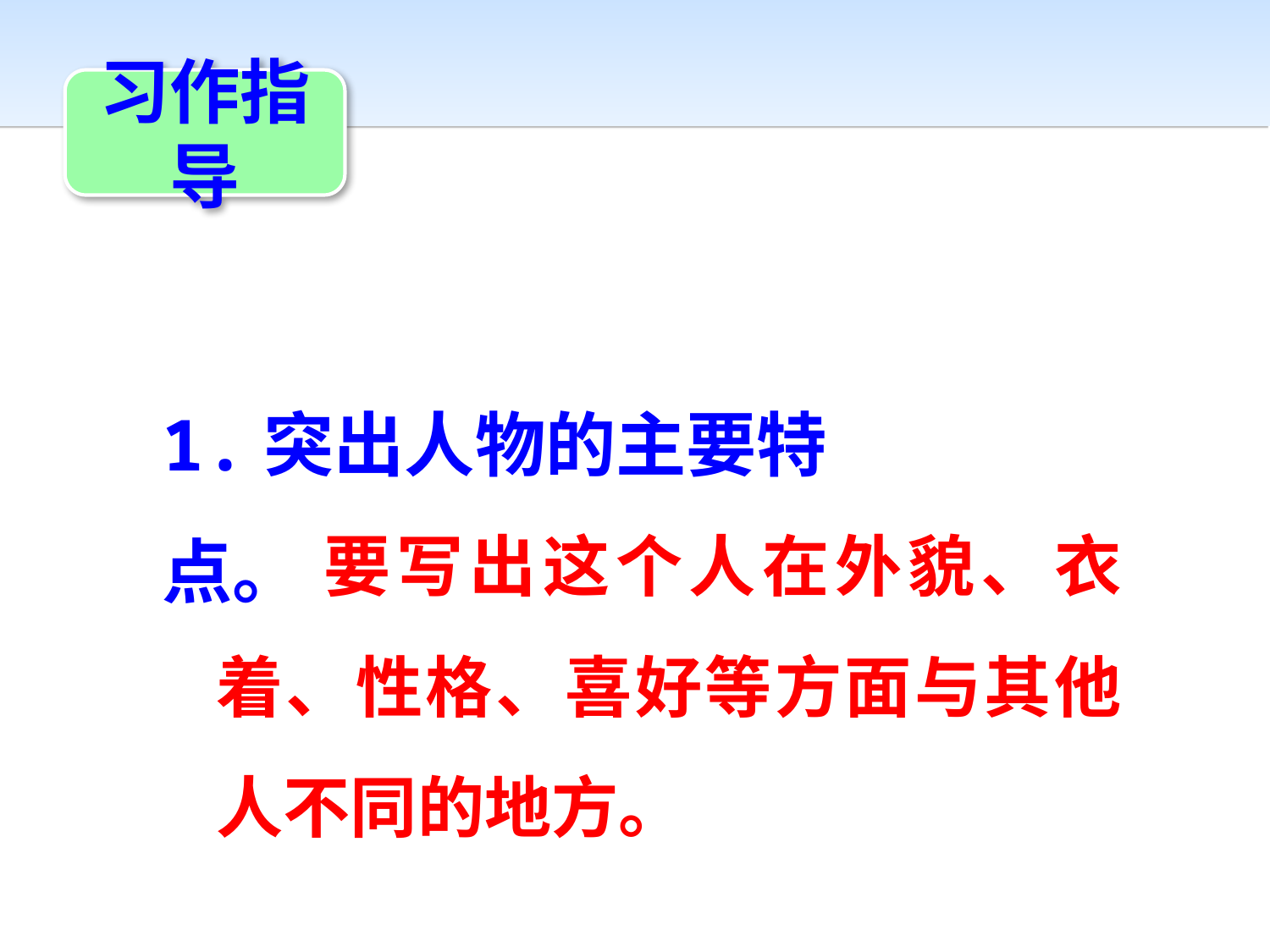

习作指导
1.突出人物的主要特点。
    要写出这个人在外貌、衣着、性格、喜好等方面与其他人不同的地方。